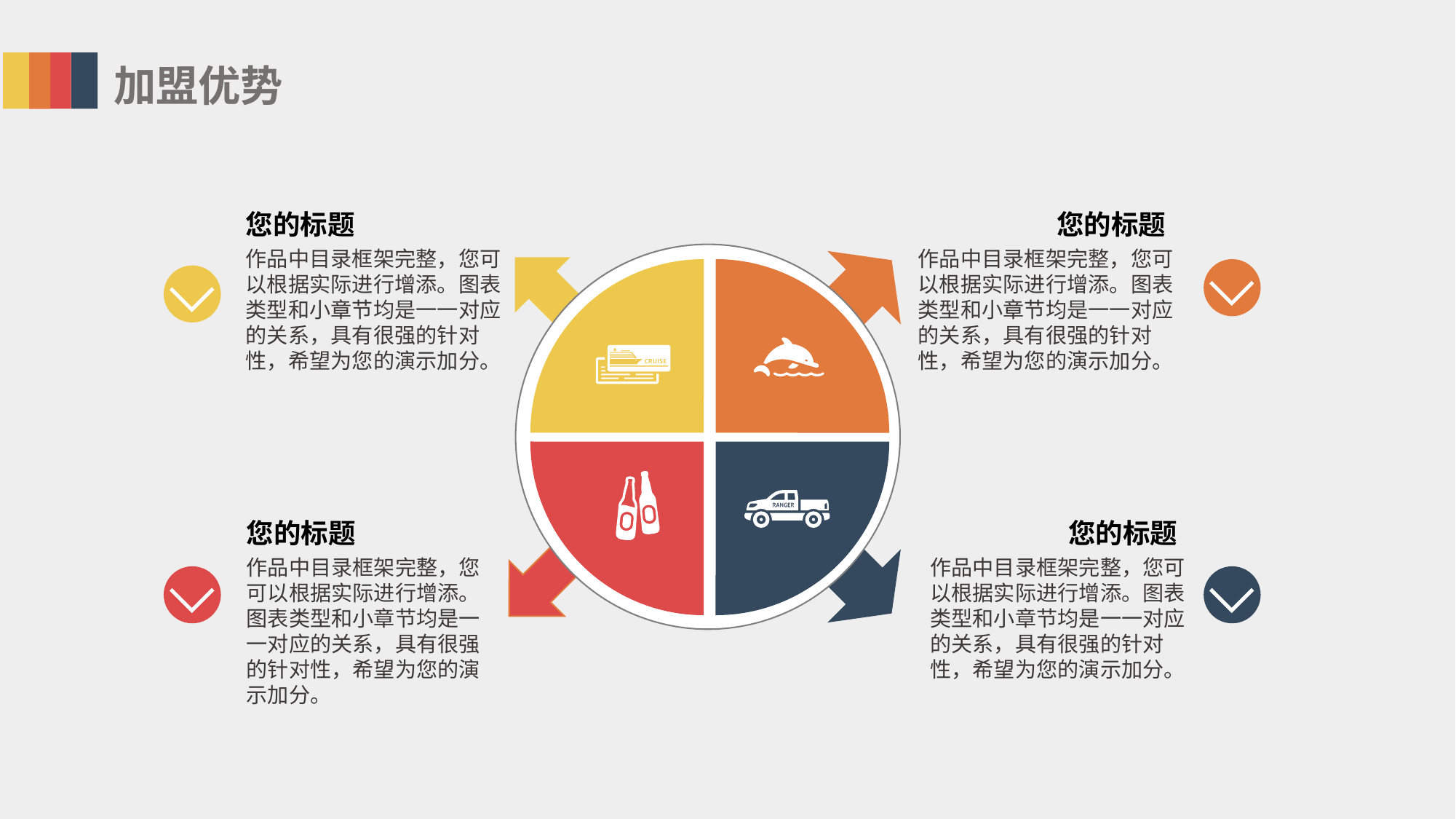

加盟优势
您的标题
您的标题
作品中目录框架完整，您可以根据实际进行增添。图表类型和小章节均是一一对应的关系，具有很强的针对性，希望为您的演示加分。
作品中目录框架完整，您可以根据实际进行增添。图表类型和小章节均是一一对应的关系，具有很强的针对性，希望为您的演示加分。

您的标题
您的标题
作品中目录框架完整，您可以根据实际进行增添。图表类型和小章节均是一一对应的关系，具有很强的针对性，希望为您的演示加分。
作品中目录框架完整，您可以根据实际进行增添。图表类型和小章节均是一一对应的关系，具有很强的针对性，希望为您的演示加分。